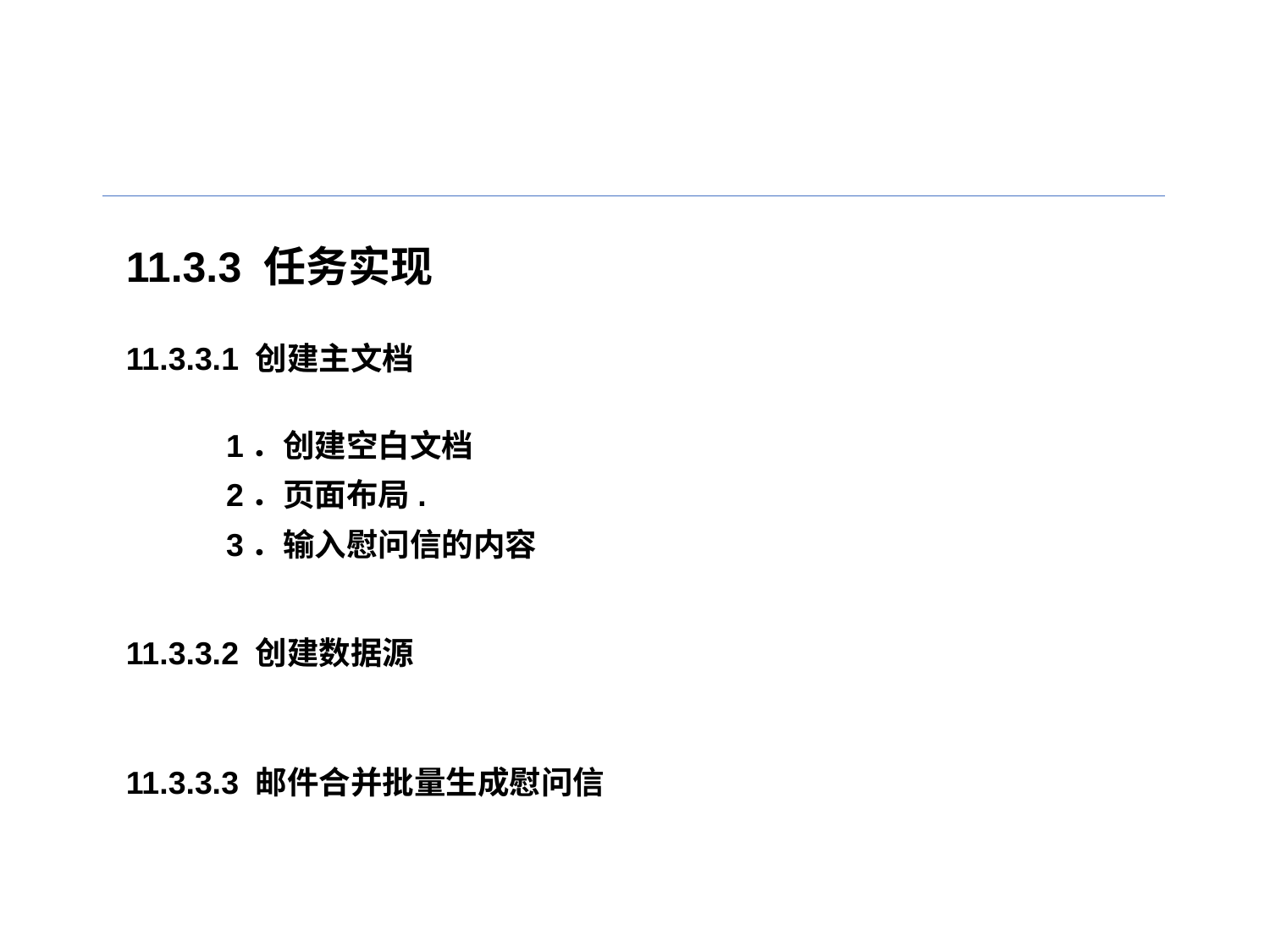

11.3.3 任务实现
11.3.3.1 创建主文档
1．创建空白文档
2．页面布局.
3．输入慰问信的内容
11.3.3.2 创建数据源
11.3.3.3 邮件合并批量生成慰问信